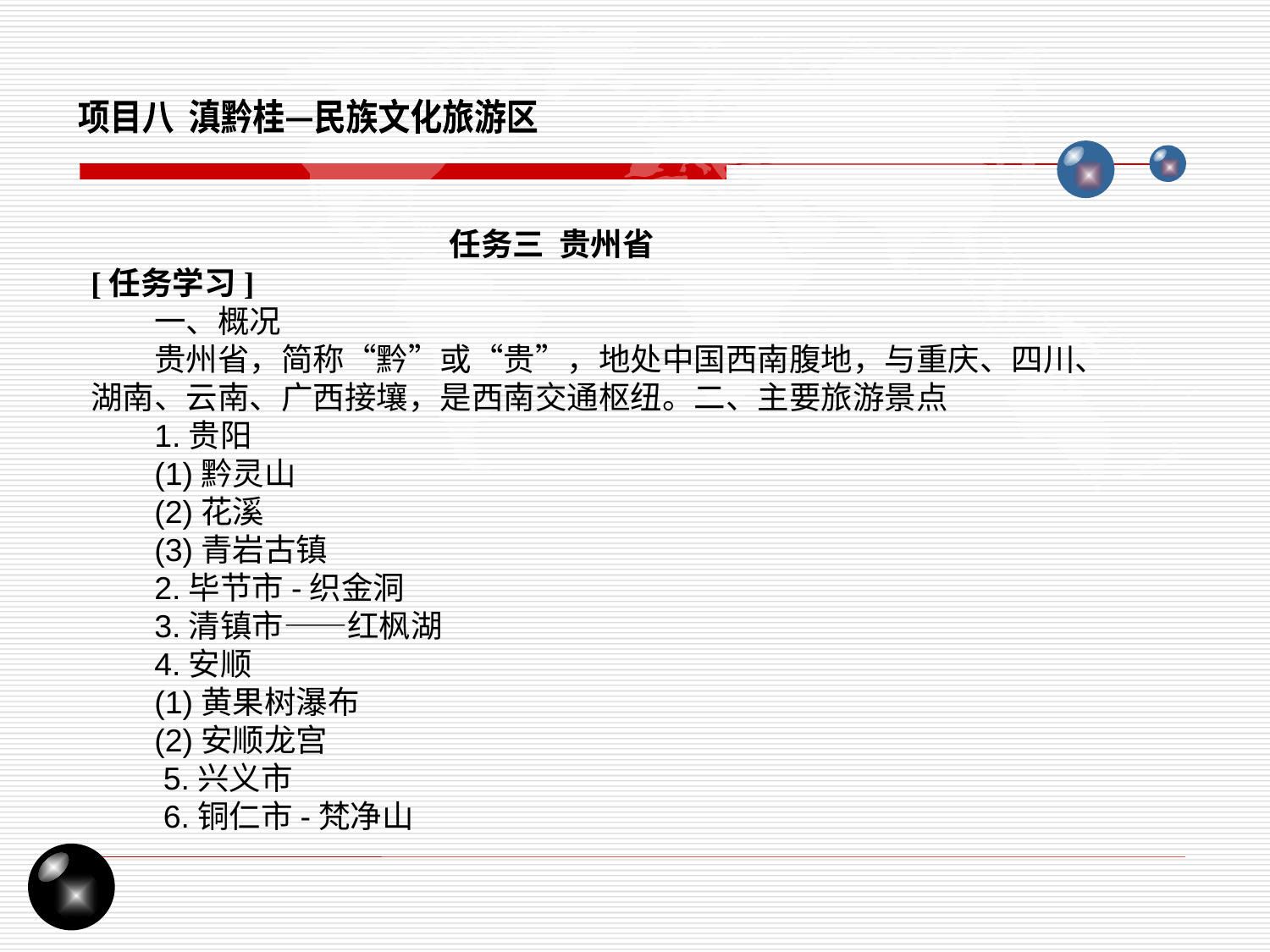

项目八  滇黔桂—民族文化旅游区
任务三  贵州省
[任务学习]
一、概况
贵州省，简称“黔”或“贵”，地处中国西南腹地，与重庆、四川、湖南、云南、广西接壤，是西南交通枢纽。二、主要旅游景点
1.贵阳
(1)黔灵山
(2)花溪
(3)青岩古镇
2.毕节市-织金洞
3.清镇市——红枫湖
4.安顺
(1)黄果树瀑布
(2)安顺龙宫
 5.兴义市
 6.铜仁市-梵净山